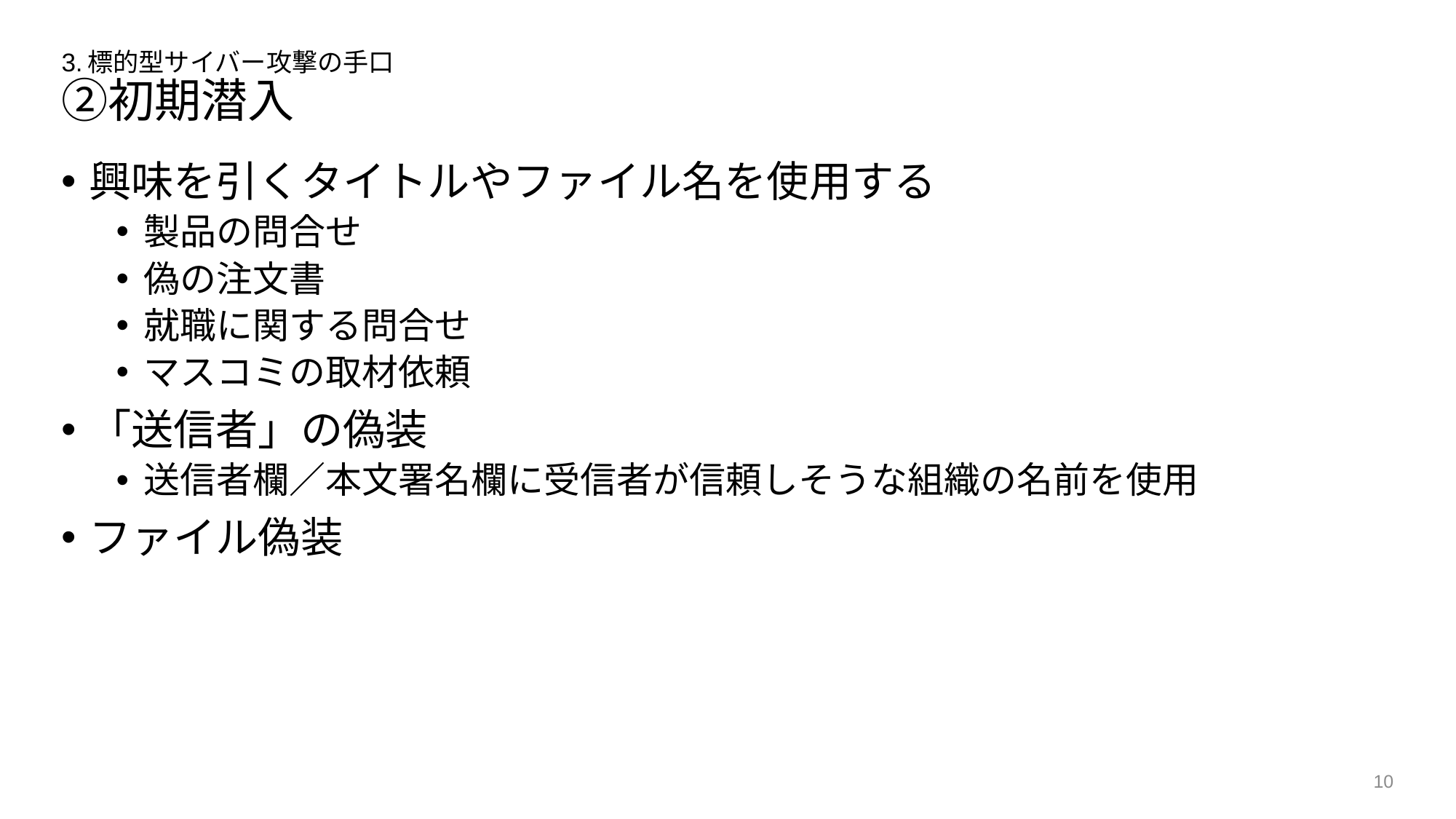

# 3.標的型サイバー攻撃の手口 ②初期潜入
興味を引くタイトルやファイル名を使用する
製品の問合せ
偽の注文書
就職に関する問合せ
マスコミの取材依頼
「送信者」の偽装
送信者欄／本文署名欄に受信者が信頼しそうな組織の名前を使用
ファイル偽装

10